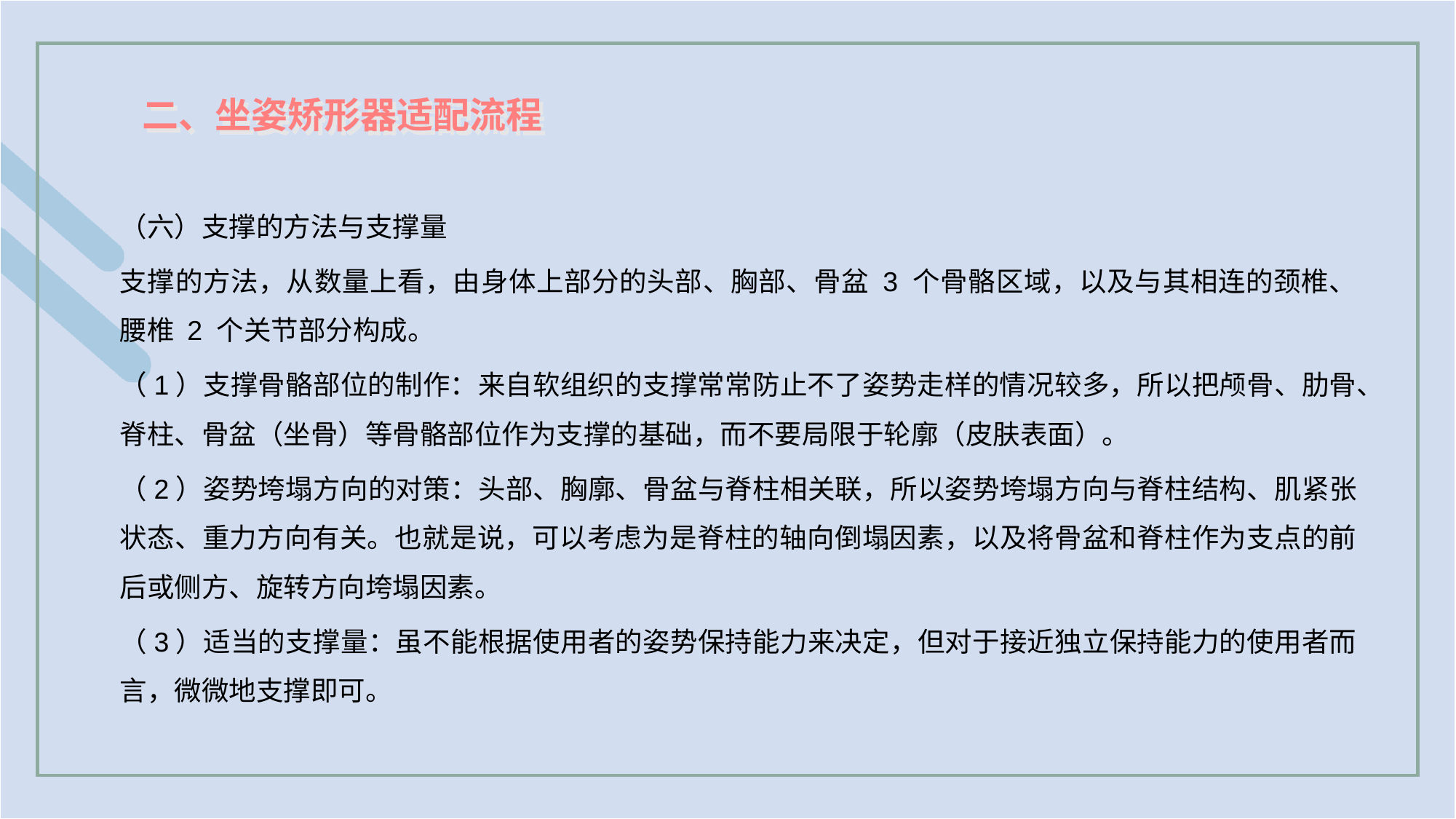

二、坐姿矫形器适配流程
（六）支撑的方法与支撑量
支撑的方法，从数量上看，由身体上部分的头部、胸部、骨盆 3 个骨骼区域，以及与其相连的颈椎、腰椎 2 个关节部分构成。
（1）支撑骨骼部位的制作：来自软组织的支撑常常防止不了姿势走样的情况较多，所以把颅骨、肋骨、脊柱、骨盆（坐骨）等骨骼部位作为支撑的基础，而不要局限于轮廓（皮肤表面）。
（2）姿势垮塌方向的对策：头部、胸廓、骨盆与脊柱相关联，所以姿势垮塌方向与脊柱结构、肌紧张状态、重力方向有关。也就是说，可以考虑为是脊柱的轴向倒塌因素，以及将骨盆和脊柱作为支点的前后或侧方、旋转方向垮塌因素。
（3）适当的支撑量：虽不能根据使用者的姿势保持能力来决定，但对于接近独立保持能力的使用者而言，微微地支撑即可。